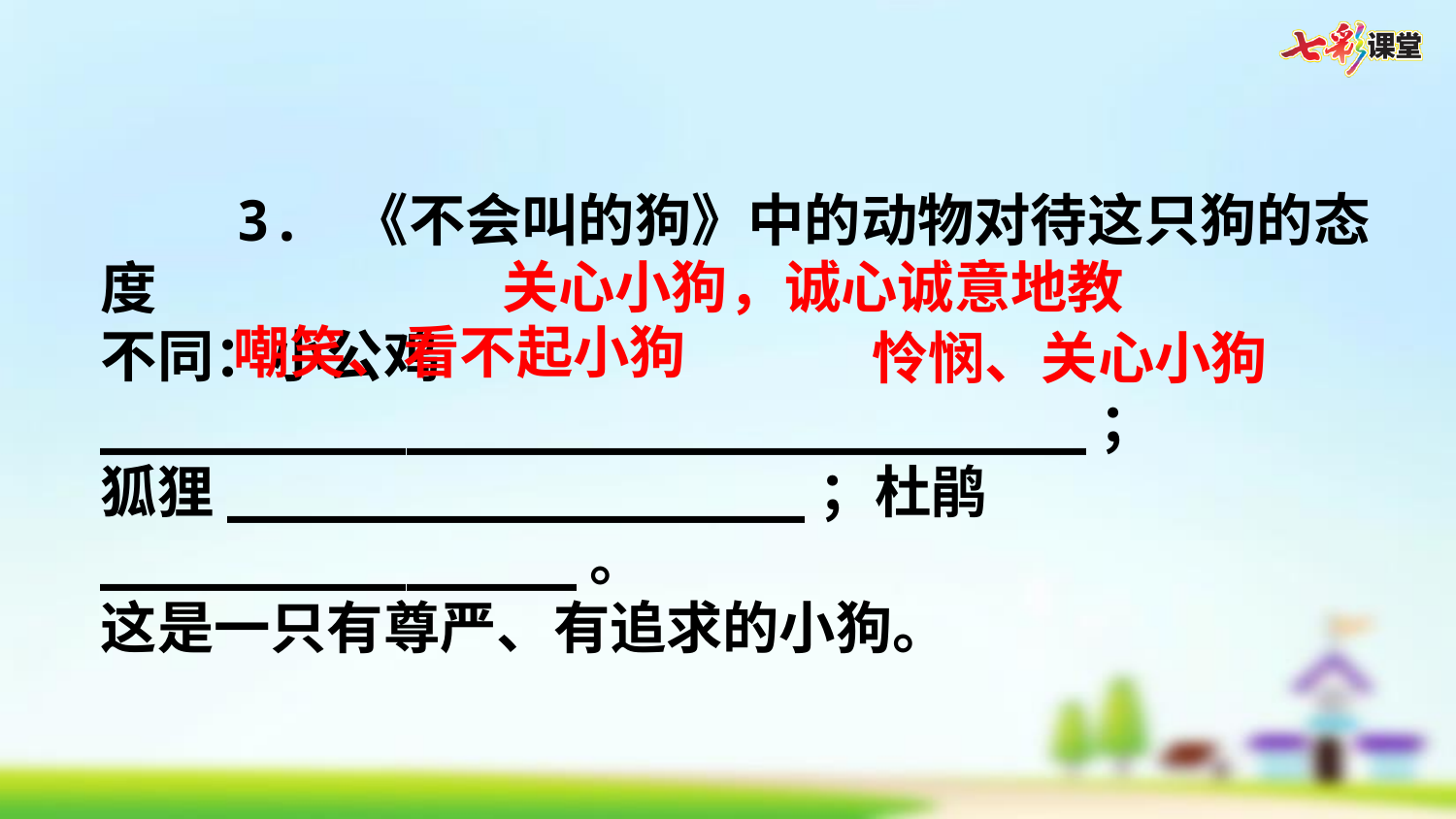

3. 《不会叫的狗》中的动物对待这只狗的态度
不同：小公鸡_____________________________；
狐狸_________________；杜鹃______________。
这是一只有尊严、有追求的小狗。
关心小狗，诚心诚意地教
嘲笑、看不起小狗
怜悯、关心小狗